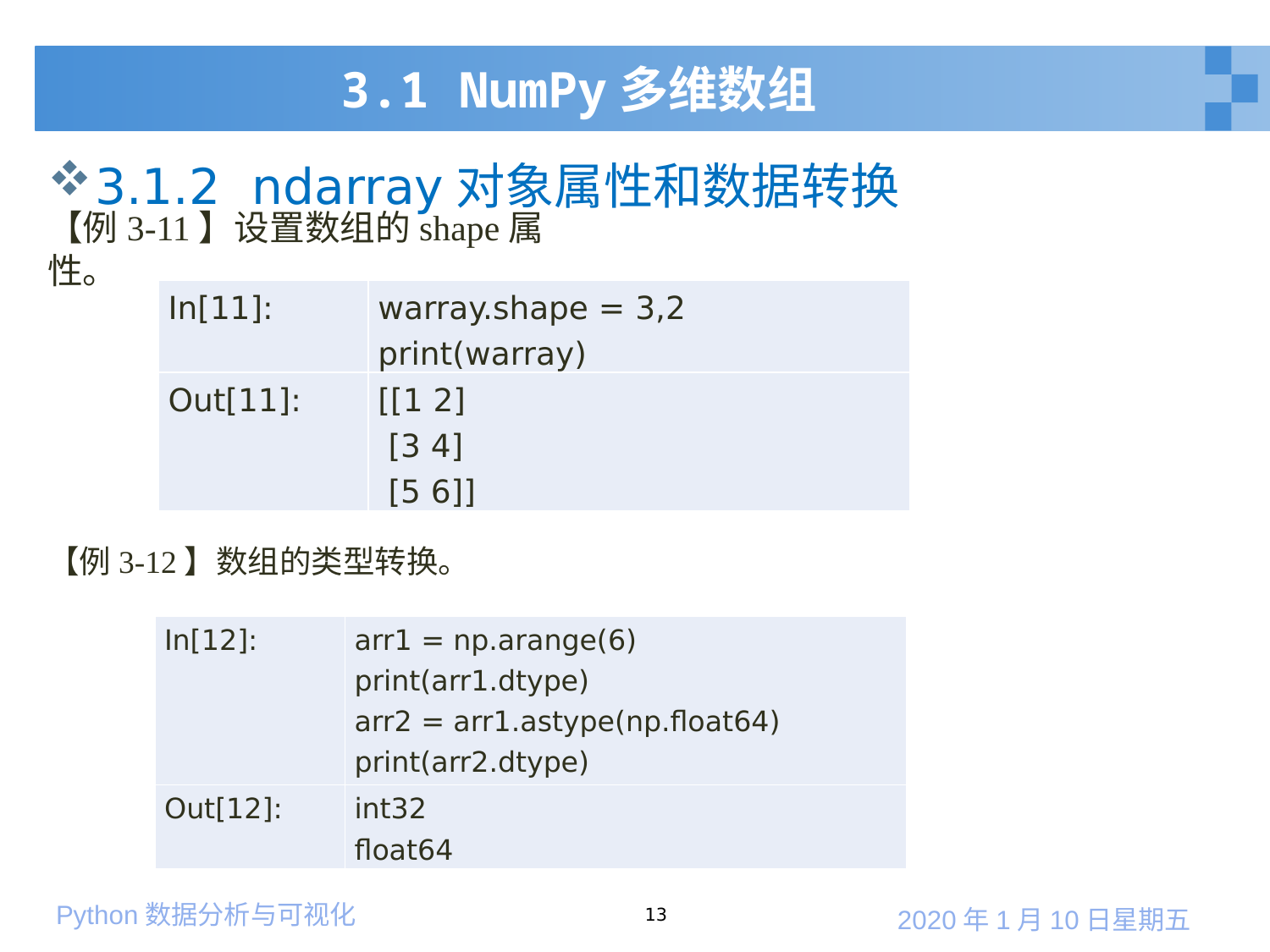

# 3.1 NumPy多维数组
3.1.2  ndarray对象属性和数据转换
【例3-11】设置数组的shape属性。
| In[11]: | warray.shape = 3,2 print(warray) |
| --- | --- |
| Out[11]: | [[1 2] [3 4] [5 6]] |
【例3-12】数组的类型转换。
| In[12]: | arr1 = np.arange(6) print(arr1.dtype) arr2 = arr1.astype(np.float64) print(arr2.dtype) |
| --- | --- |
| Out[12]: | int32 float64 |
13
2020年1月10日星期五